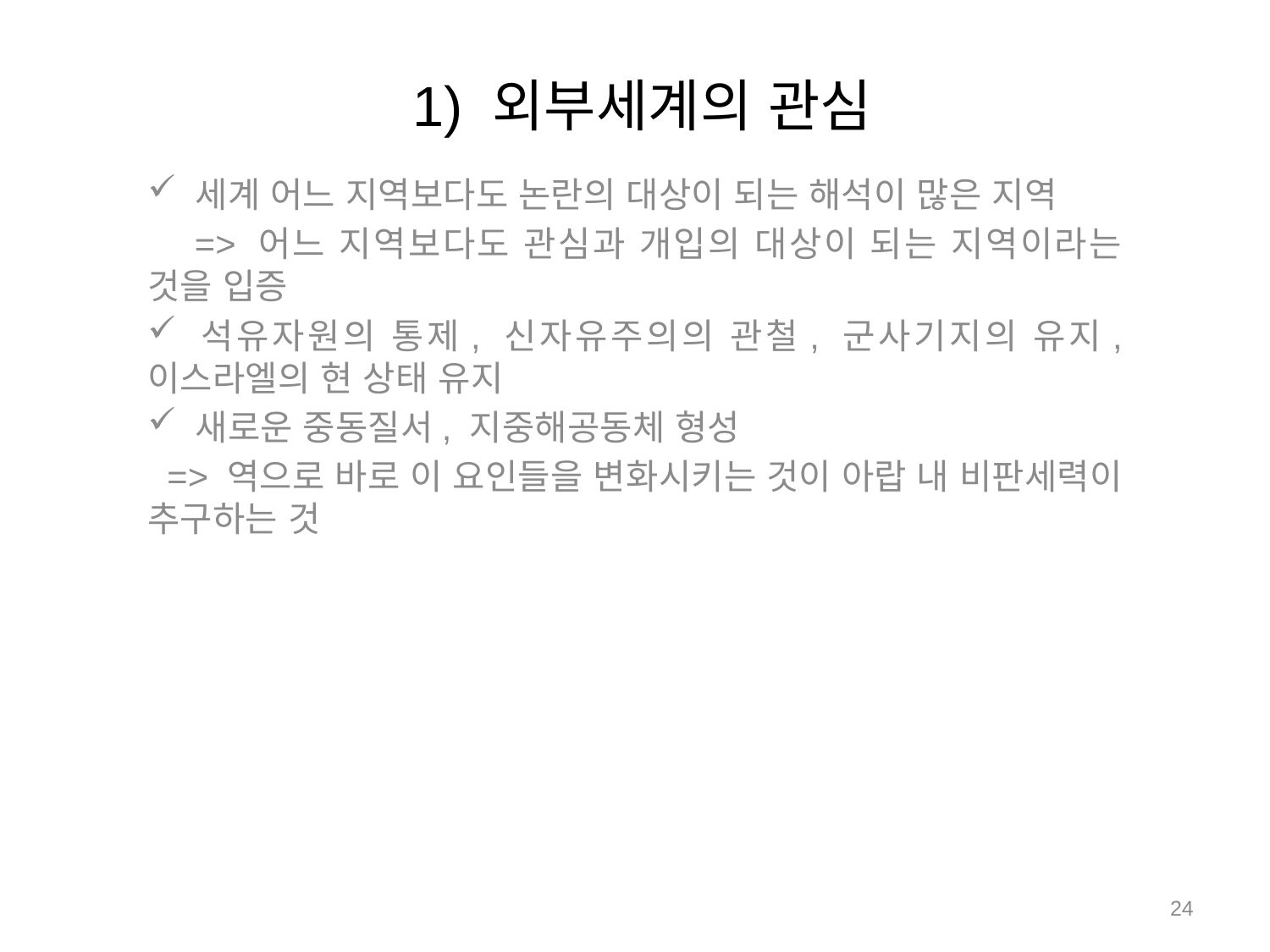

# 1) 외부세계의 관심
세계 어느 지역보다도 논란의 대상이 되는 해석이 많은 지역
    => 어느 지역보다도 관심과 개입의 대상이 되는 지역이라는 것을 입증
 석유자원의 통제, 신자유주의의 관철, 군사기지의 유지, 이스라엘의 현 상태 유지
 새로운 중동질서, 지중해공동체 형성
  => 역으로 바로 이 요인들을 변화시키는 것이 아랍 내 비판세력이 추구하는 것

24